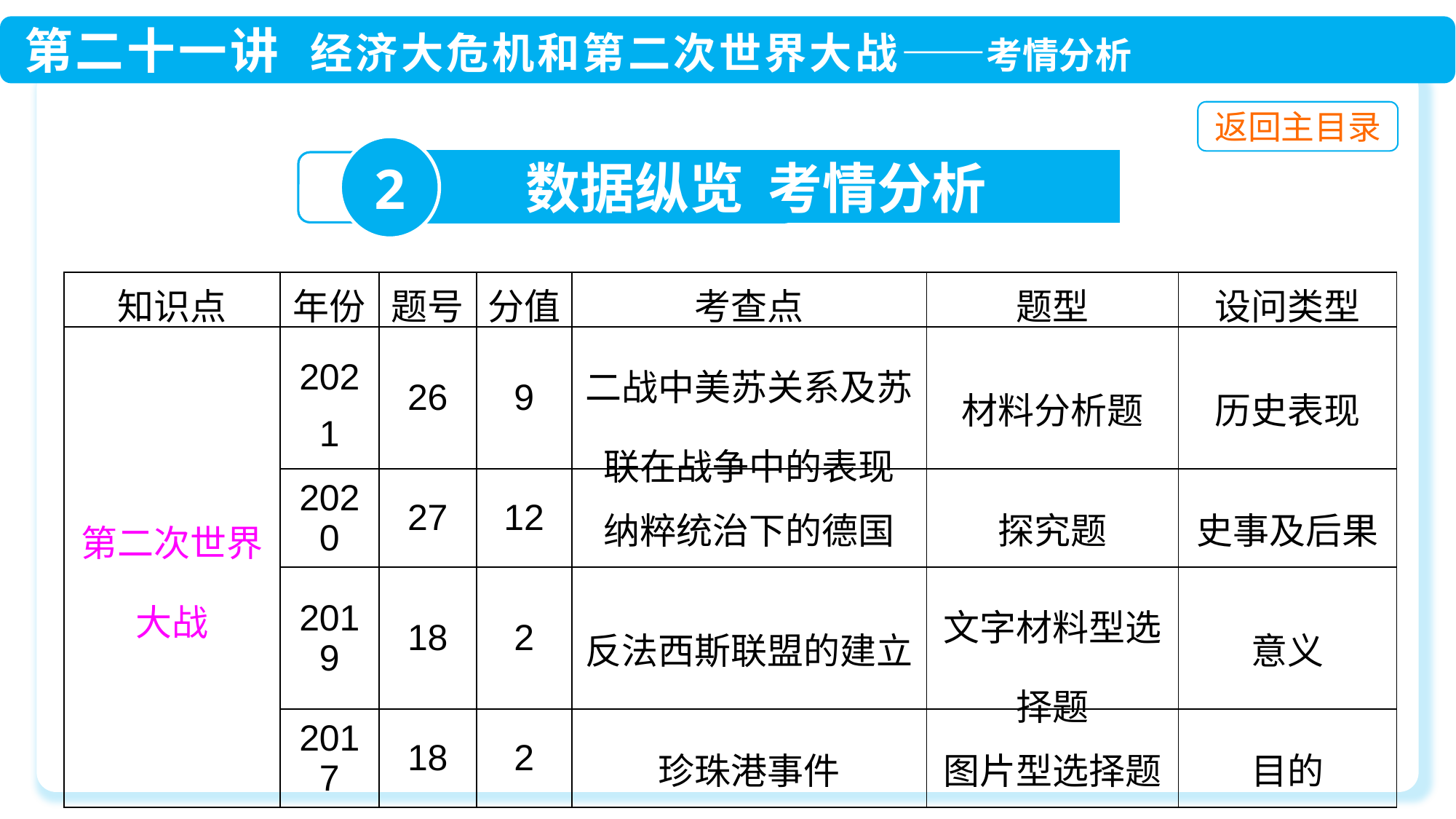

2
数据纵览  考情分析

| 知识点 | 年份 | 题号 | 分值 | 考查点 | 题型 | 设问类型 |
| --- | --- | --- | --- | --- | --- | --- |
| 第二次世界大战 | 2021 | 26 | 9 | 二战中美苏关系及苏联在战争中的表现 | 材料分析题 | 历史表现 |
|  | 2020 | 27 | 12 | 纳粹统治下的德国 | 探究题 | 史事及后果 |
|  | 2019 | 18 | 2 | 反法西斯联盟的建立 | 文字材料型选择题 | 意义 |
|  | 2017 | 18 | 2 | 珍珠港事件 | 图片型选择题 | 目的 |